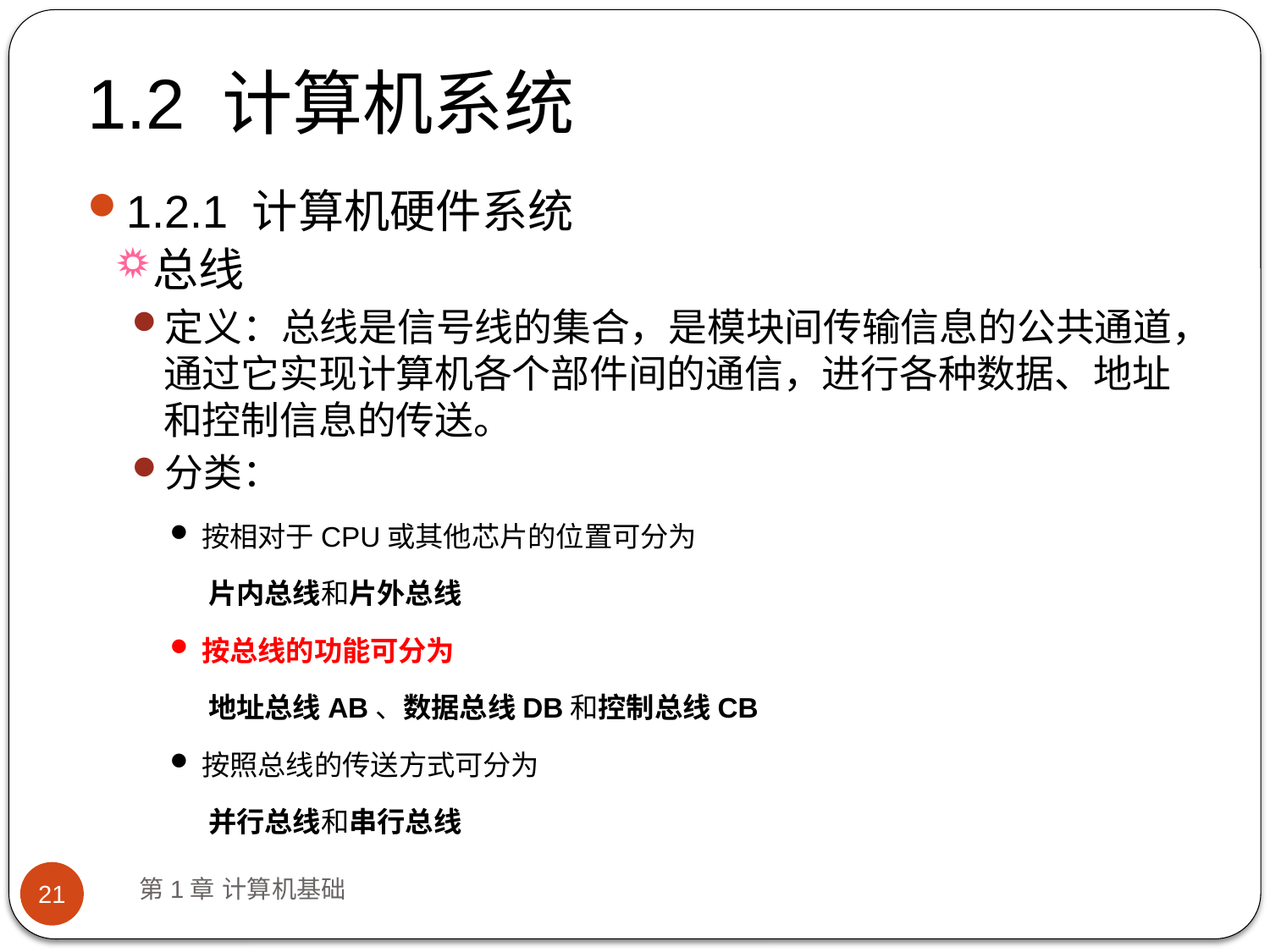

# 1.2 计算机系统
1.2.1 计算机硬件系统
总线
定义：总线是信号线的集合，是模块间传输信息的公共通道，通过它实现计算机各个部件间的通信，进行各种数据、地址和控制信息的传送。
分类：
按相对于CPU或其他芯片的位置可分为
     片内总线和片外总线
按总线的功能可分为
     地址总线AB、数据总线DB和控制总线CB
按照总线的传送方式可分为
     并行总线和串行总线

第1章 计算机基础
21